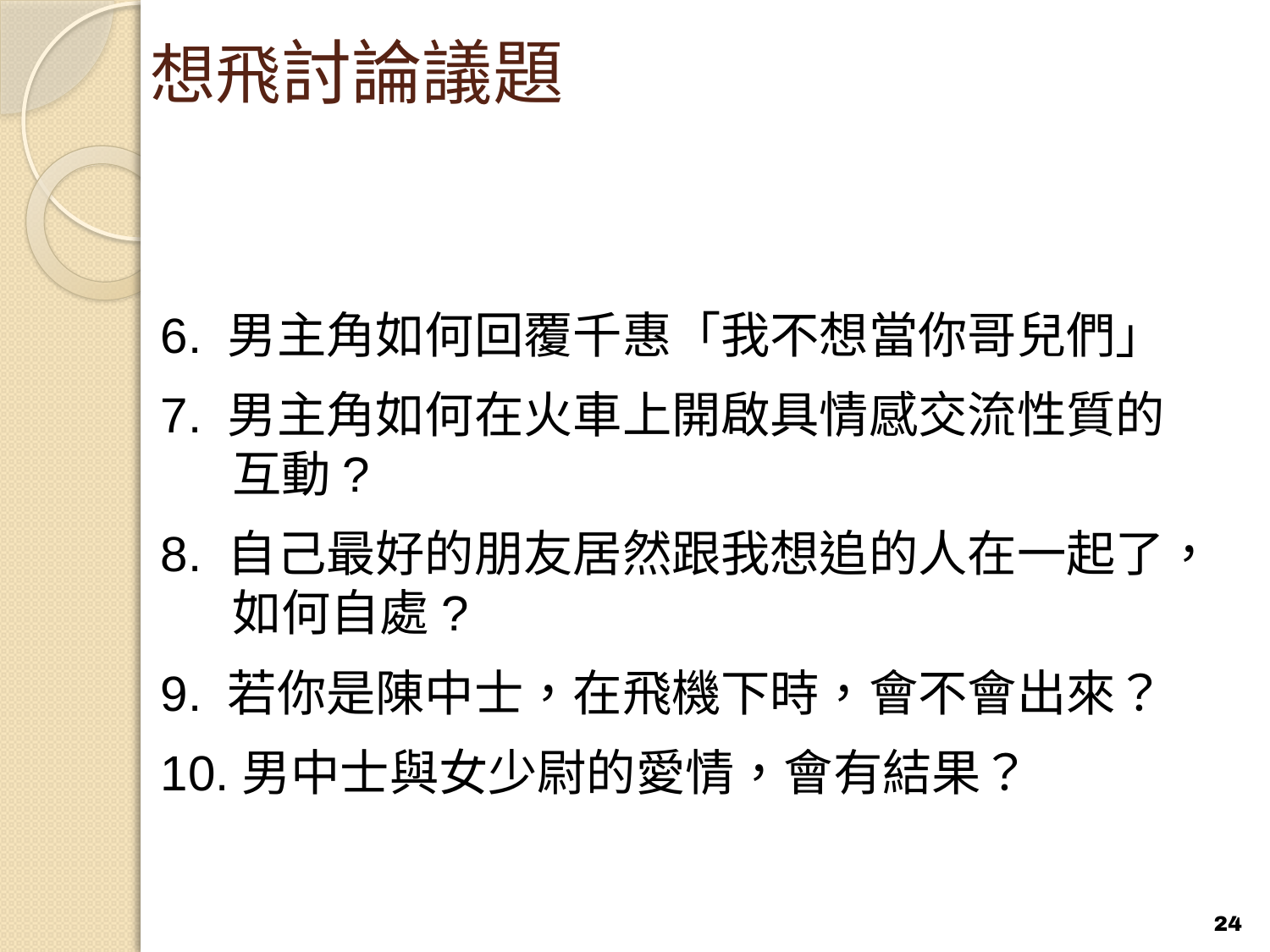

# 想飛討論議題
6. 男主角如何回覆千惠「我不想當你哥兒們」
7. 男主角如何在火車上開啟具情感交流性質的互動?
8. 自己最好的朋友居然跟我想追的人在一起了，如何自處?
9. 若你是陳中士，在飛機下時，會不會出來？
10.男中士與女少尉的愛情，會有結果？

24